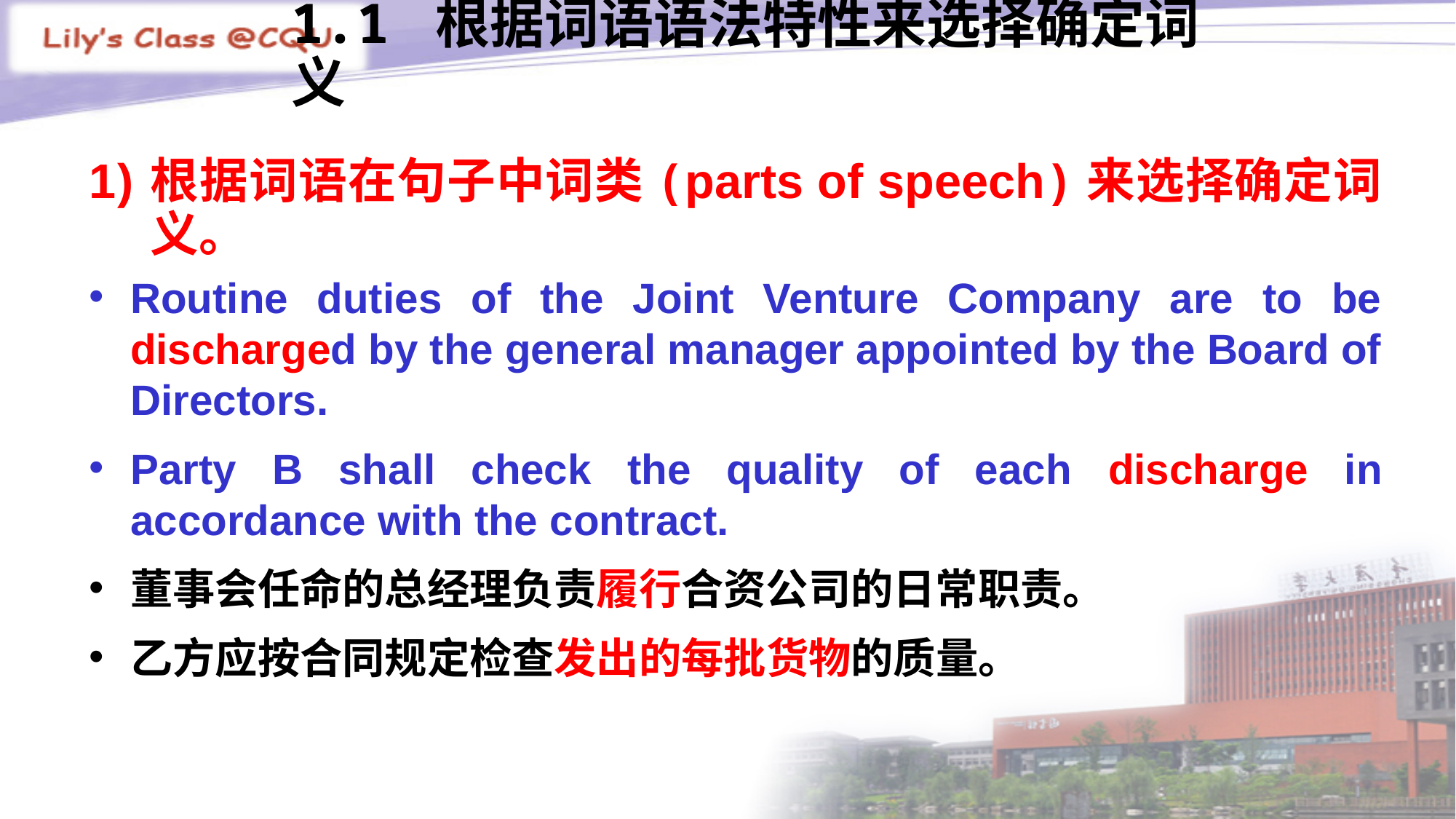

# 1.1 根据词语语法特性来选择确定词义
根据词语在句子中词类(parts of speech)来选择确定词义。
Routine duties of the Joint Venture Company are to be discharged by the general manager appointed by the Board of Directors.
Party B shall check the quality of each discharge in accordance with the contract.
董事会任命的总经理负责履行合资公司的日常职责。
乙方应按合同规定检查发出的每批货物的质量。